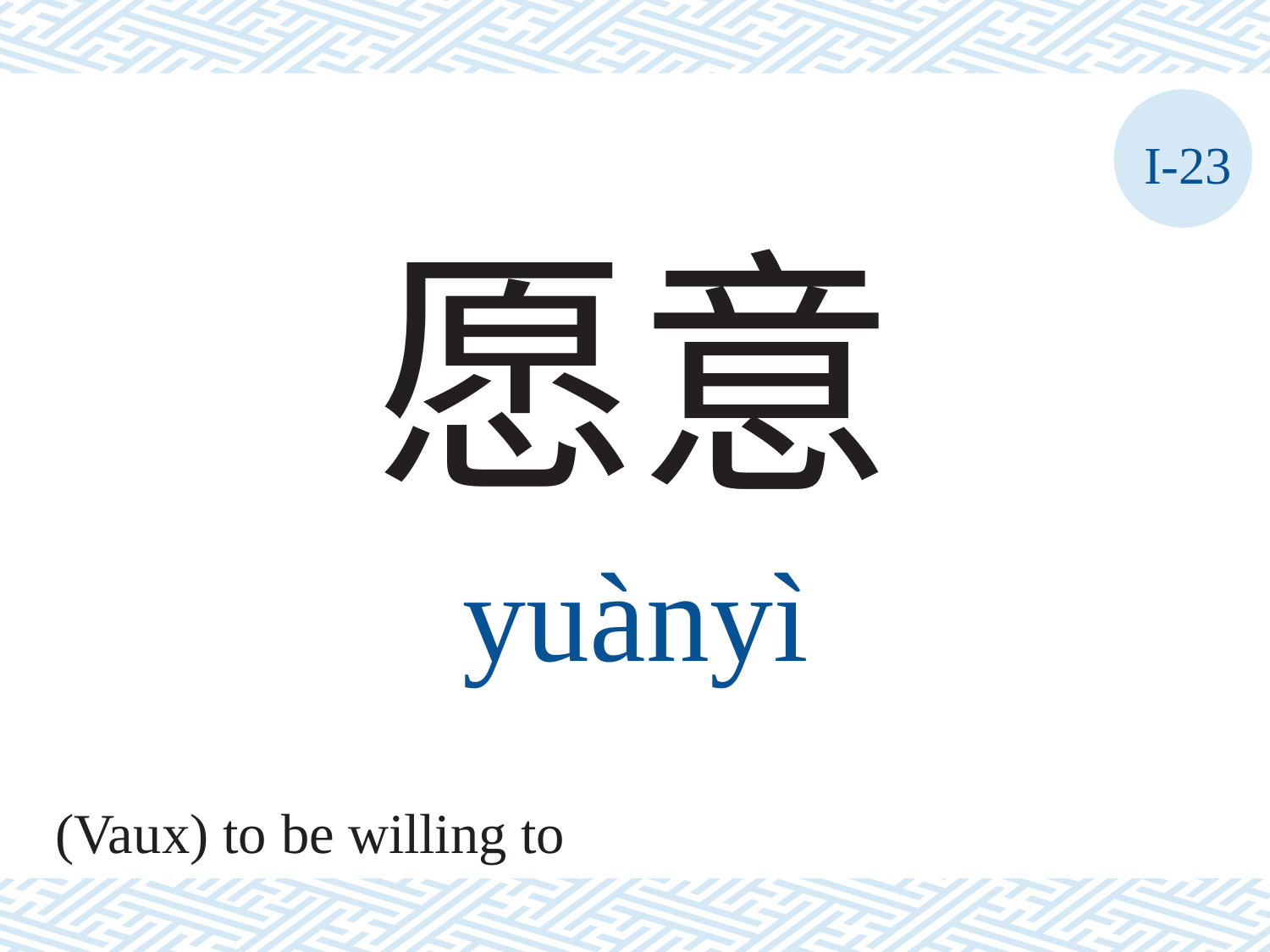

I-23
愿意
yuànyì
(Vaux) to be willing to